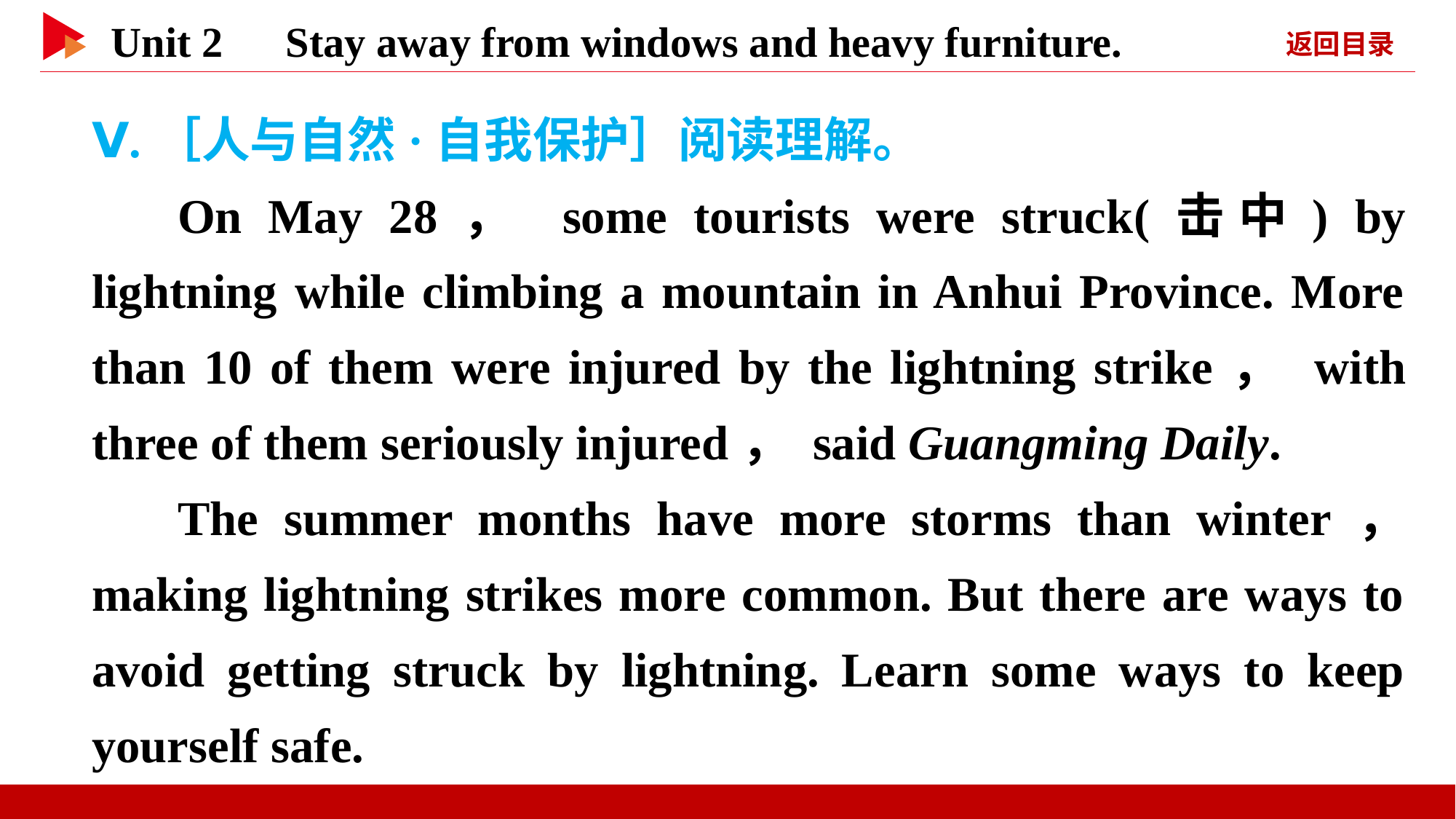

Ⅴ.［人与自然·自我保护］阅读理解。
On May 28， some tourists were struck(击中) by lightning while climbing a mountain in Anhui Province. More than 10 of them were injured by the lightning strike， with three of them seriously injured， said Guangming Daily.
The summer months have more storms than winter， making lightning strikes more common. But there are ways to avoid getting struck by lightning. Learn some ways to keep yourself safe.